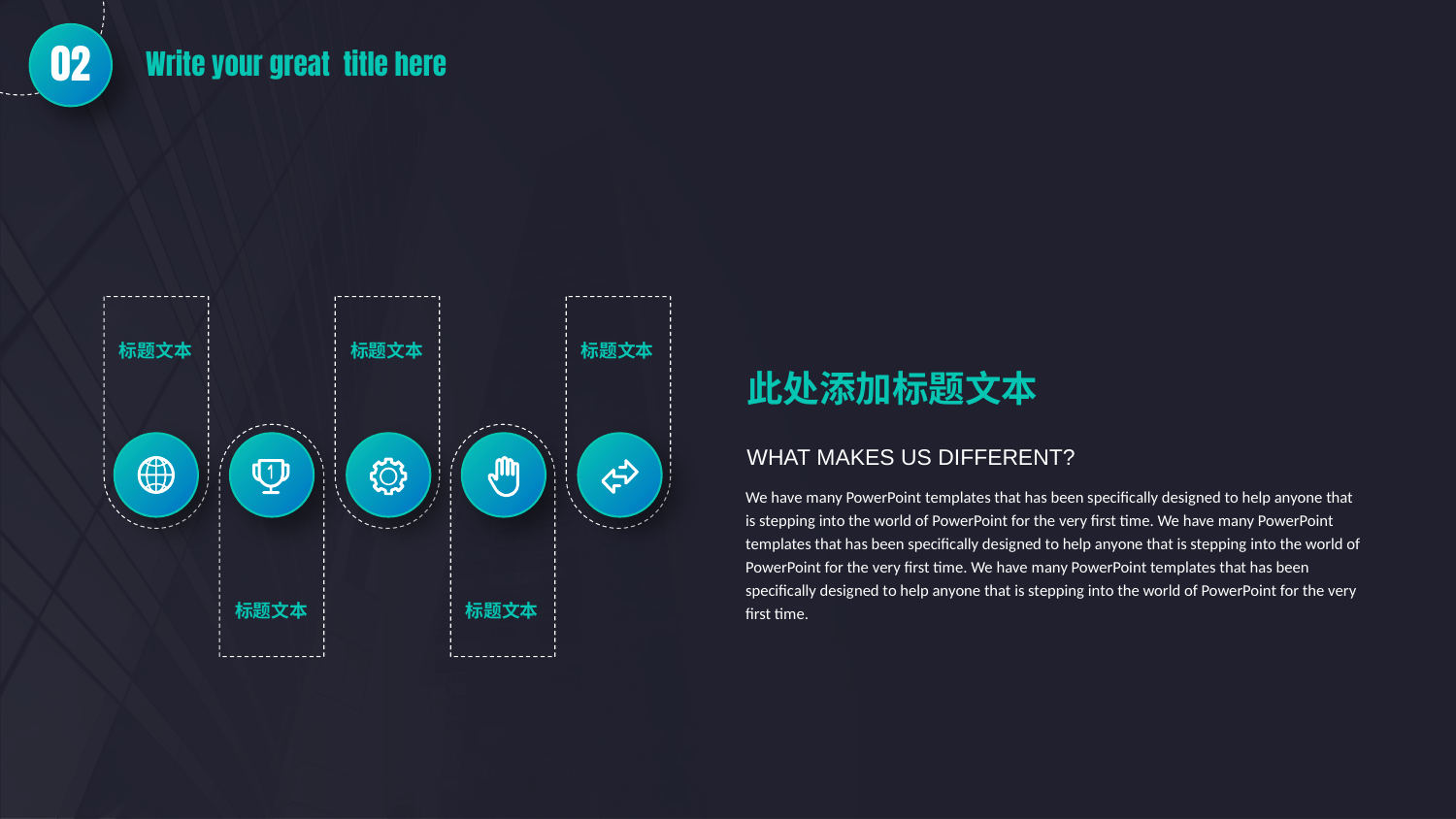

02
Write your great  title here

标题文本
标题文本
标题文本
此处添加标题文本

WHAT MAKES US DIFFERENT?

We have many PowerPoint templates that has been specifically designed to help anyone that is stepping into the world of PowerPoint for the very first time. We have many PowerPoint templates that has been specifically designed to help anyone that is stepping into the world of PowerPoint for the very first time. We have many PowerPoint templates that has been specifically designed to help anyone that is stepping into the world of PowerPoint for the very first time.
标题文本
标题文本